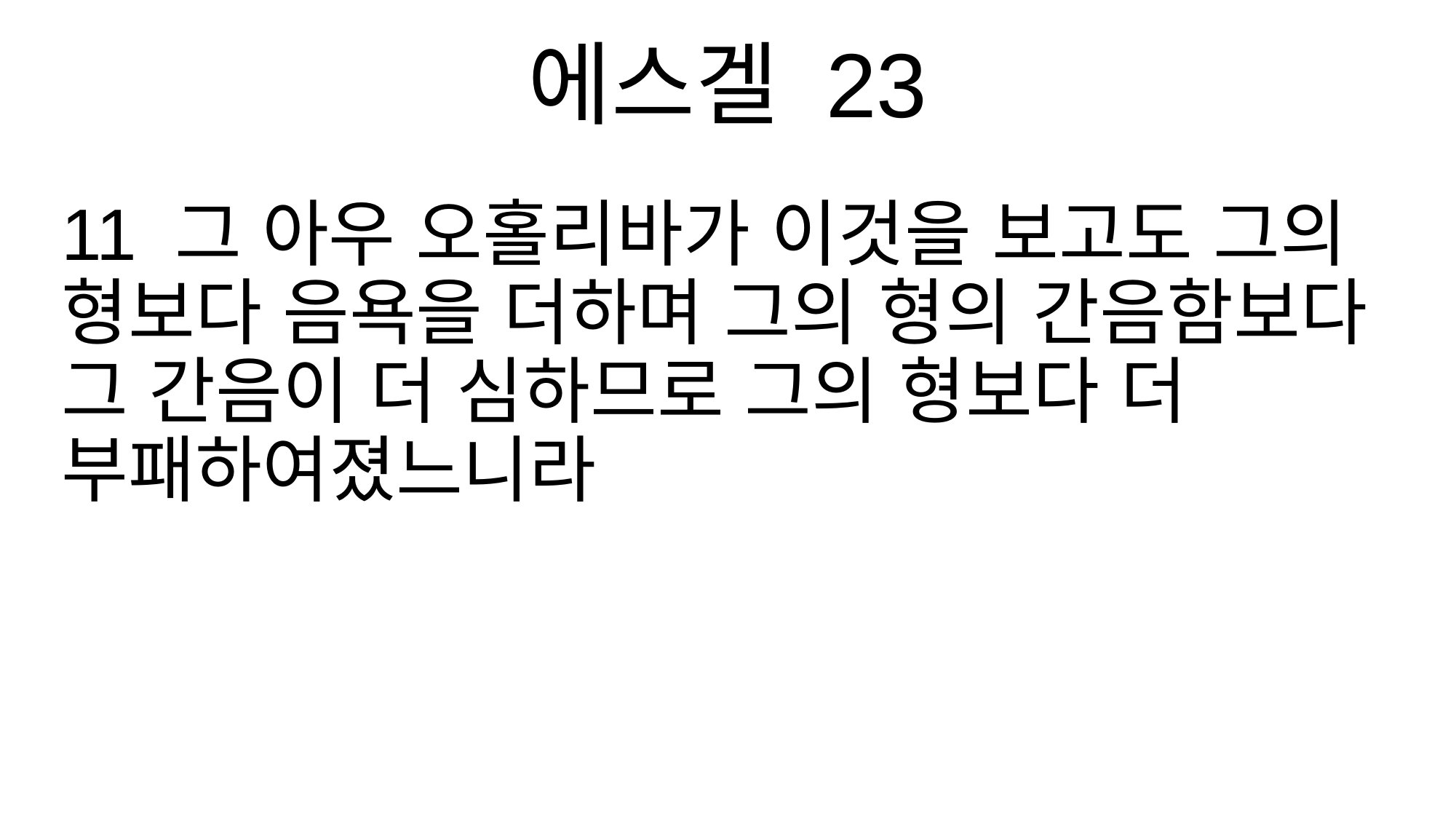

에스겔 23
11 그 아우 오홀리바가 이것을 보고도 그의 형보다 음욕을 더하며 그의 형의 간음함보다 그 간음이 더 심하므로 그의 형보다 더 부패하여졌느니라